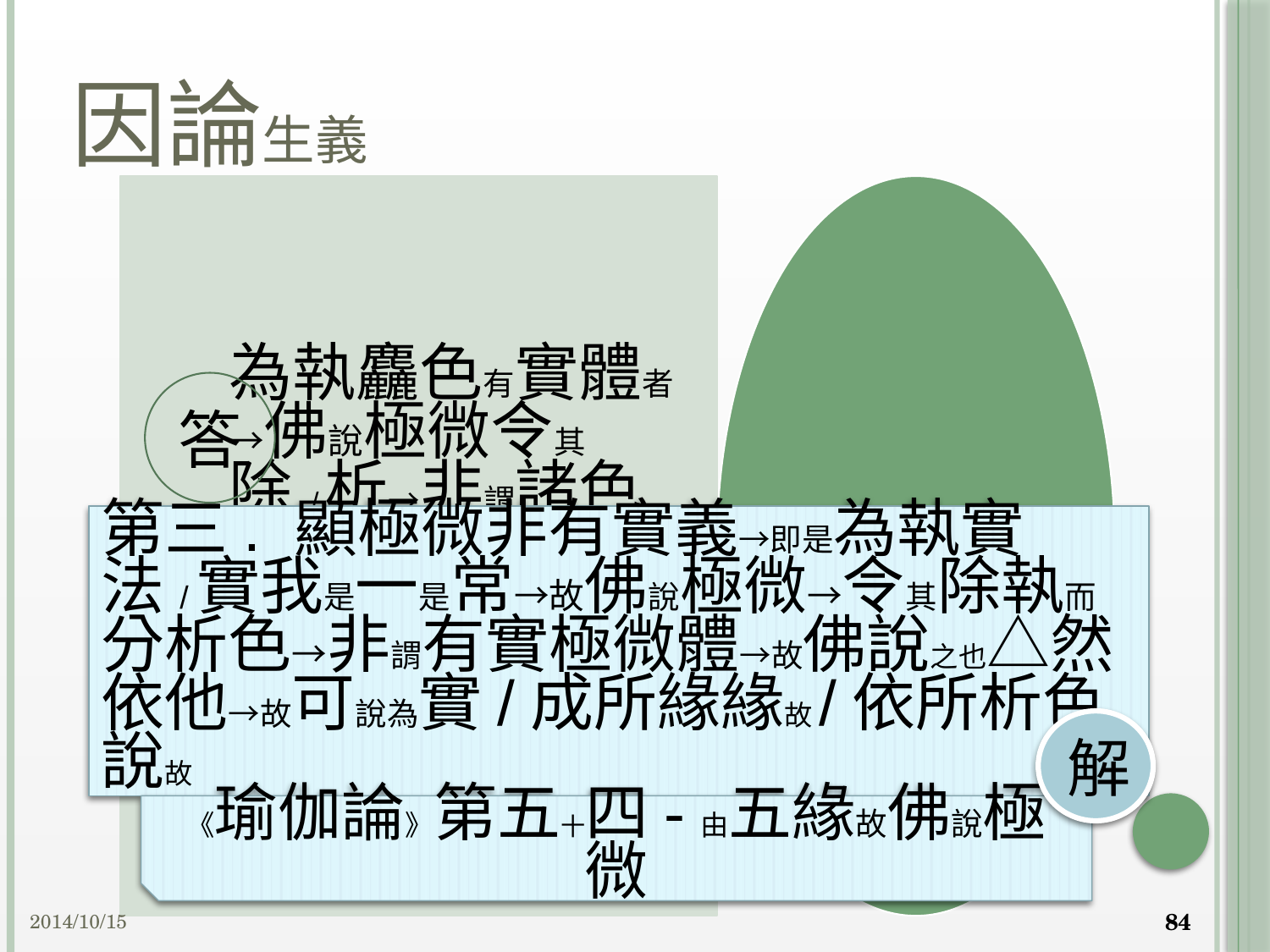

# 因論生義
問
答
第三. 顯極微非有實義→即是為執實法/實我是一是常→故佛說極微→令其除執而分析色→非謂有實極微體→故佛說之也△然依他→故可說為實/成所緣緣故/依所析色說故
解
《瑜伽論》第五十四-由五緣故佛說極微
2014/10/15
84